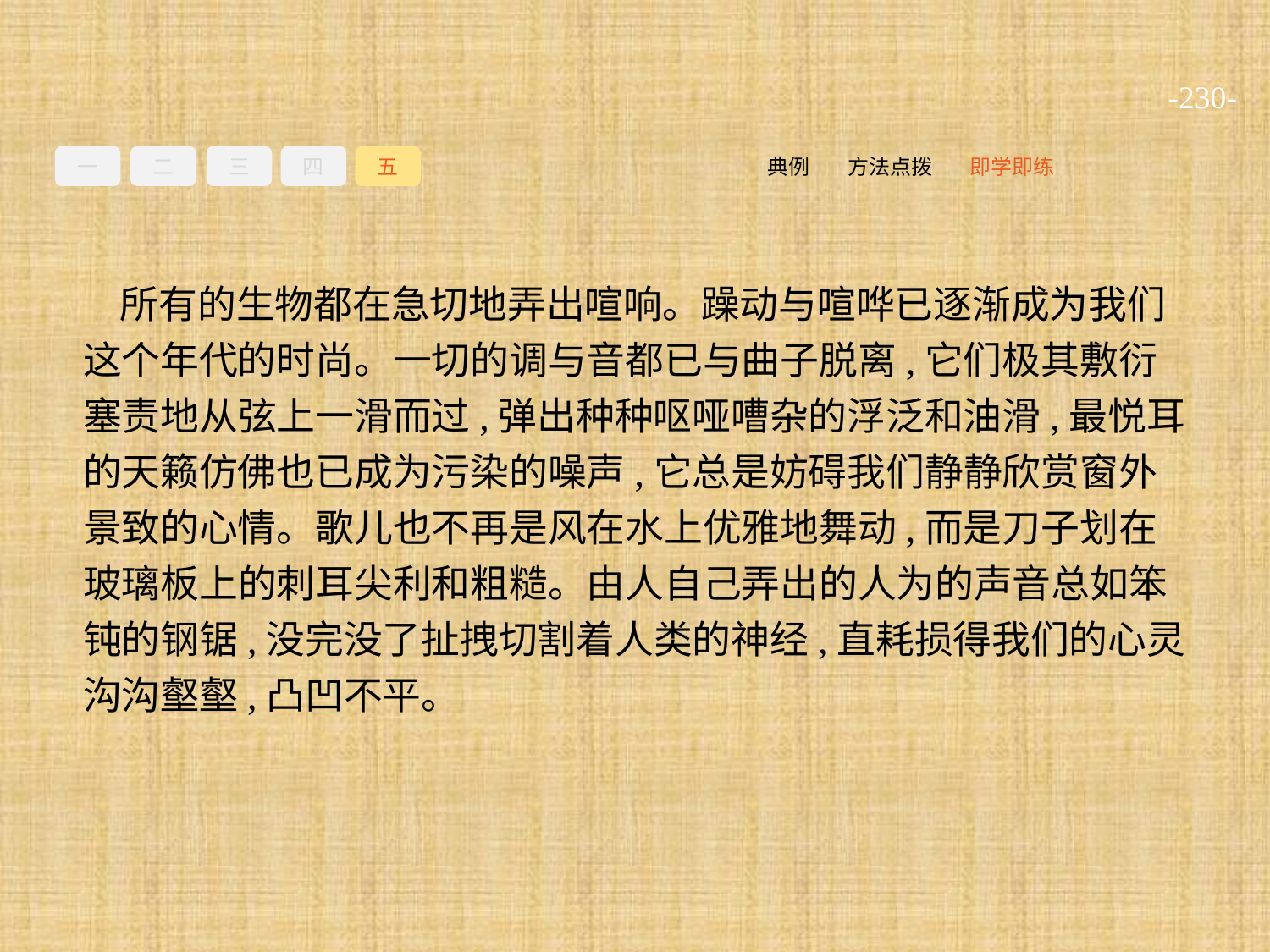

-230-
一
二
三
四
五
即学即练
方法点拨
典例
所有的生物都在急切地弄出喧响。躁动与喧哗已逐渐成为我们这个年代的时尚。一切的调与音都已与曲子脱离,它们极其敷衍塞责地从弦上一滑而过,弹出种种呕哑嘈杂的浮泛和油滑,最悦耳的天籁仿佛也已成为污染的噪声,它总是妨碍我们静静欣赏窗外景致的心情。歌儿也不再是风在水上优雅地舞动,而是刀子划在玻璃板上的刺耳尖利和粗糙。由人自己弄出的人为的声音总如笨钝的钢锯,没完没了扯拽切割着人类的神经,直耗损得我们的心灵沟沟壑壑,凸凹不平。